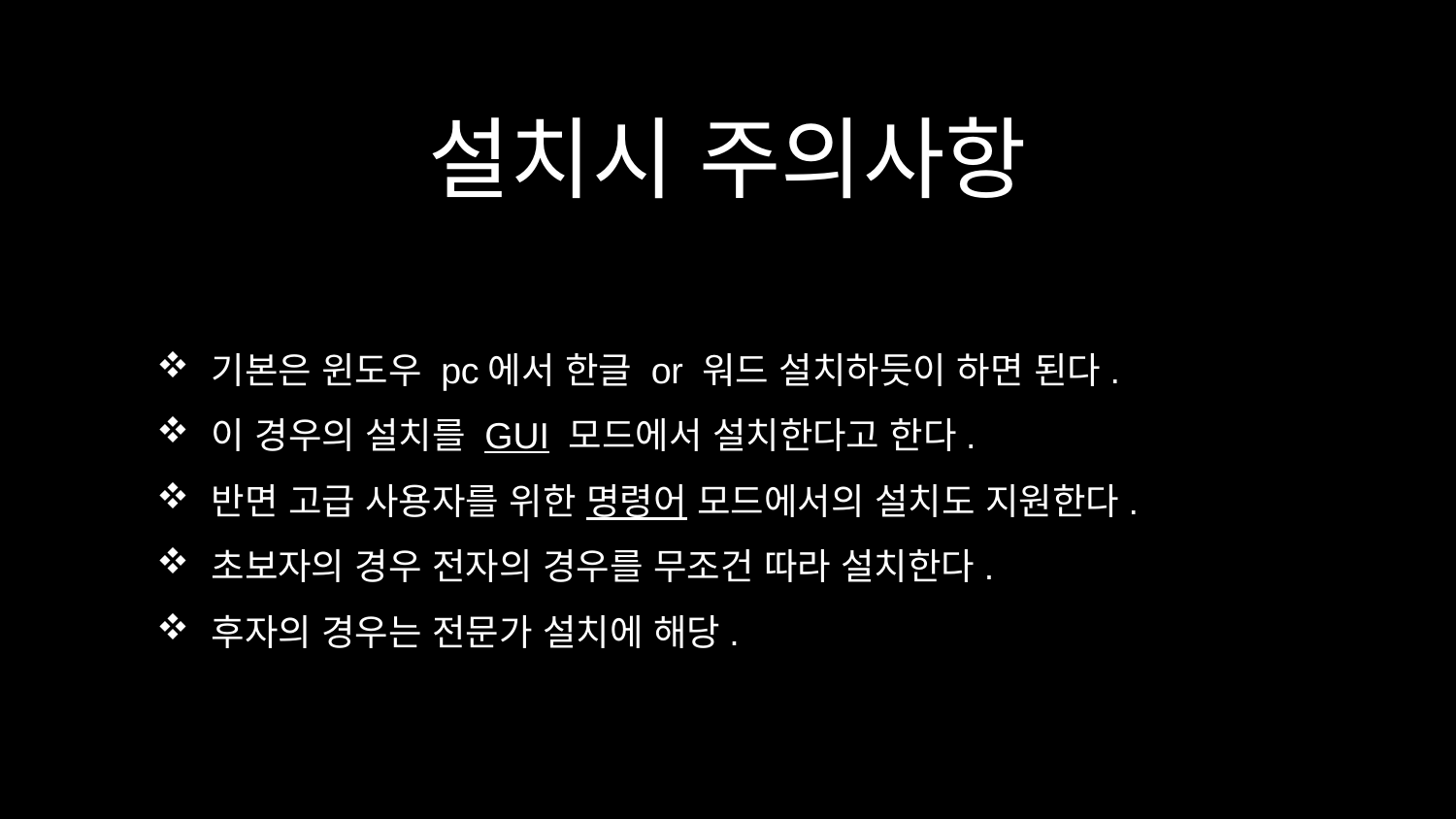

# 설치시 주의사항
기본은 윈도우 pc에서 한글 or 워드 설치하듯이 하면 된다.
이 경우의 설치를 GUI 모드에서 설치한다고 한다.
반면 고급 사용자를 위한 명령어 모드에서의 설치도 지원한다.
초보자의 경우 전자의 경우를 무조건 따라 설치한다.
후자의 경우는 전문가 설치에 해당.